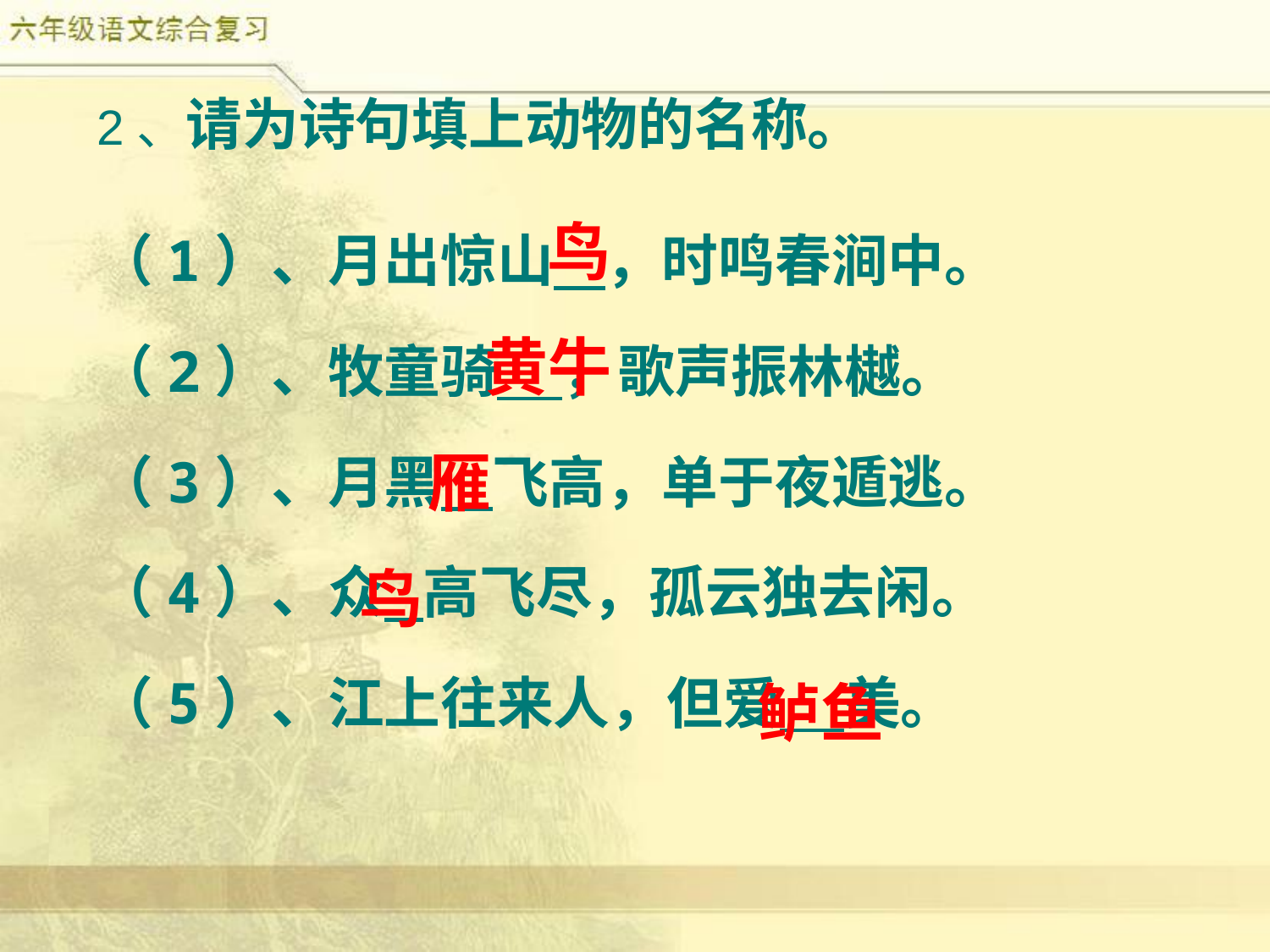

2、请为诗句填上动物的名称。

（1）、月出惊山    ，时鸣春涧中。

（2）、牧童骑     ，歌声振林樾。

（3）、月黑    飞高，单于夜遁逃。

（4）、众   高飞尽，孤云独去闲。

（5）、江上往来人，但爱     美。
鸟
黄牛
雁
鸟
鲈鱼